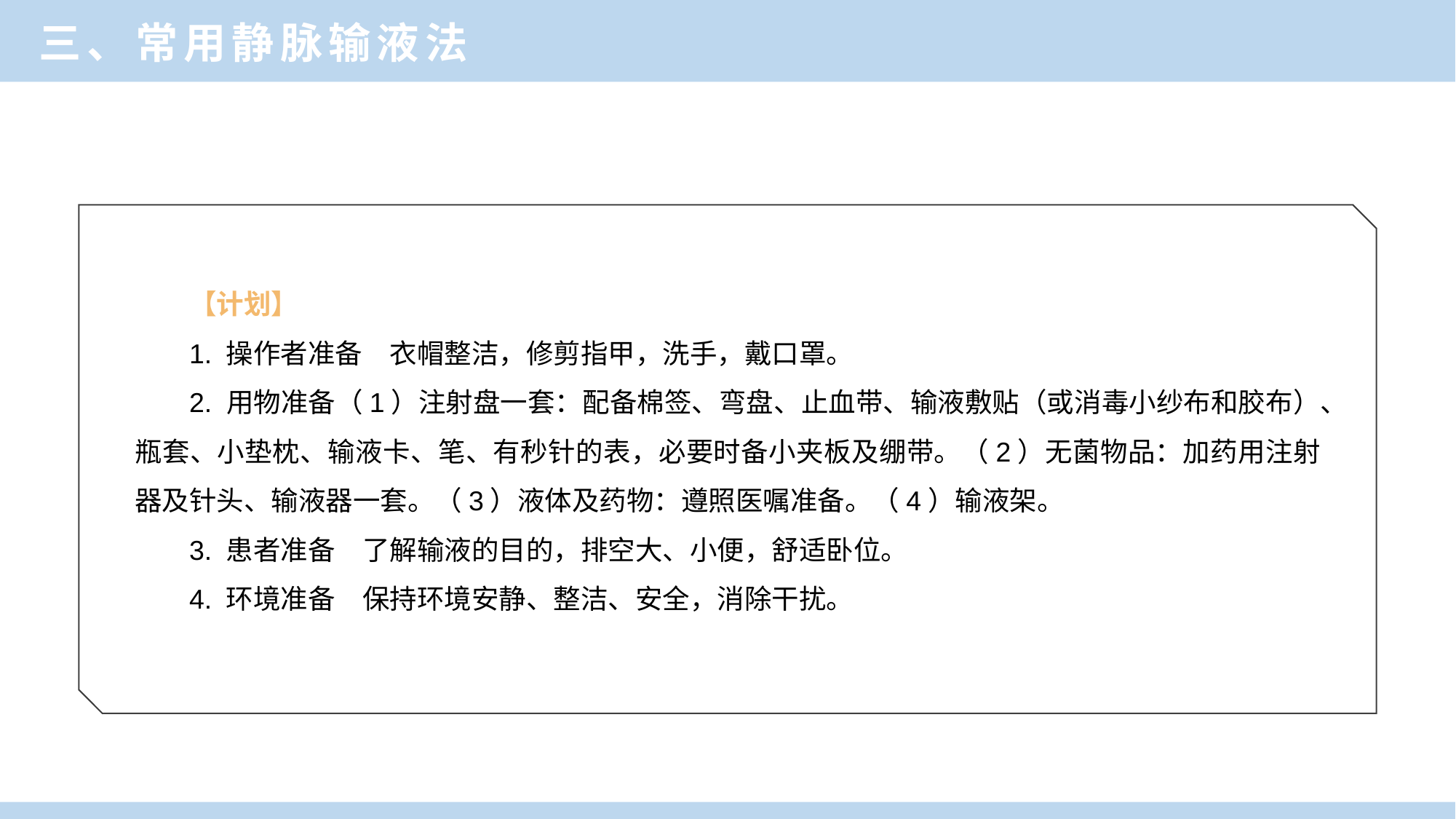

三、常用静脉输液法

【计划】
1. 操作者准备　衣帽整洁，修剪指甲，洗手，戴口罩。
2. 用物准备（1）注射盘一套：配备棉签、弯盘、止血带、输液敷贴（或消毒小纱布和胶布）、瓶套、小垫枕、输液卡、笔、有秒针的表，必要时备小夹板及绷带。（2）无菌物品：加药用注射器及针头、输液器一套。（3）液体及药物：遵照医嘱准备。（4）输液架。
3. 患者准备　了解输液的目的，排空大、小便，舒适卧位。
4. 环境准备　保持环境安静、整洁、安全，消除干扰。